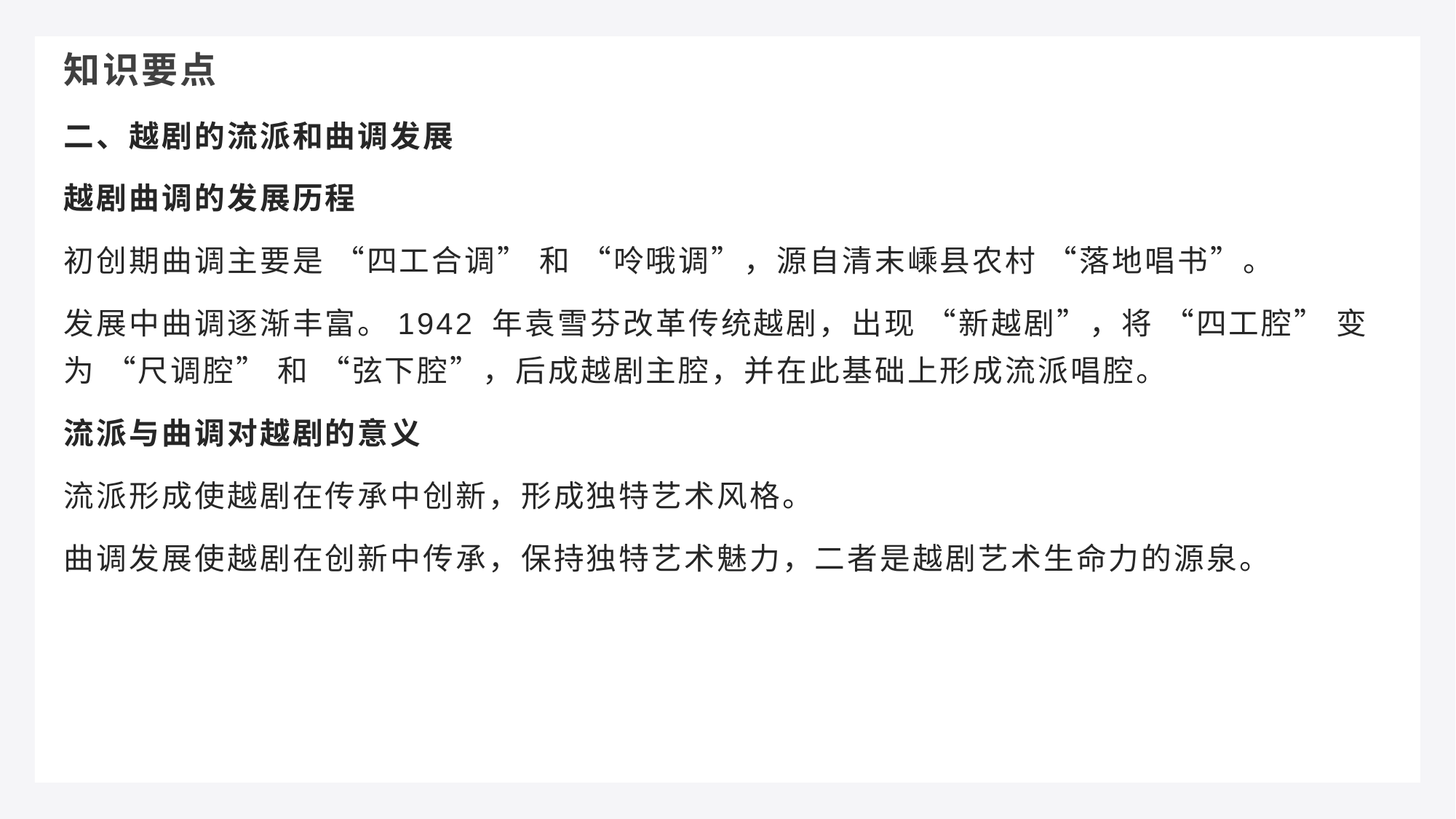

知识要点
二、越剧的流派和曲调发展
越剧曲调的发展历程
初创期曲调主要是 “四工合调” 和 “呤哦调”，源自清末嵊县农村 “落地唱书”。
发展中曲调逐渐丰富。1942 年袁雪芬改革传统越剧，出现 “新越剧”，将 “四工腔” 变为 “尺调腔” 和 “弦下腔”，后成越剧主腔，并在此基础上形成流派唱腔。
流派与曲调对越剧的意义
流派形成使越剧在传承中创新，形成独特艺术风格。
曲调发展使越剧在创新中传承，保持独特艺术魅力，二者是越剧艺术生命力的源泉。